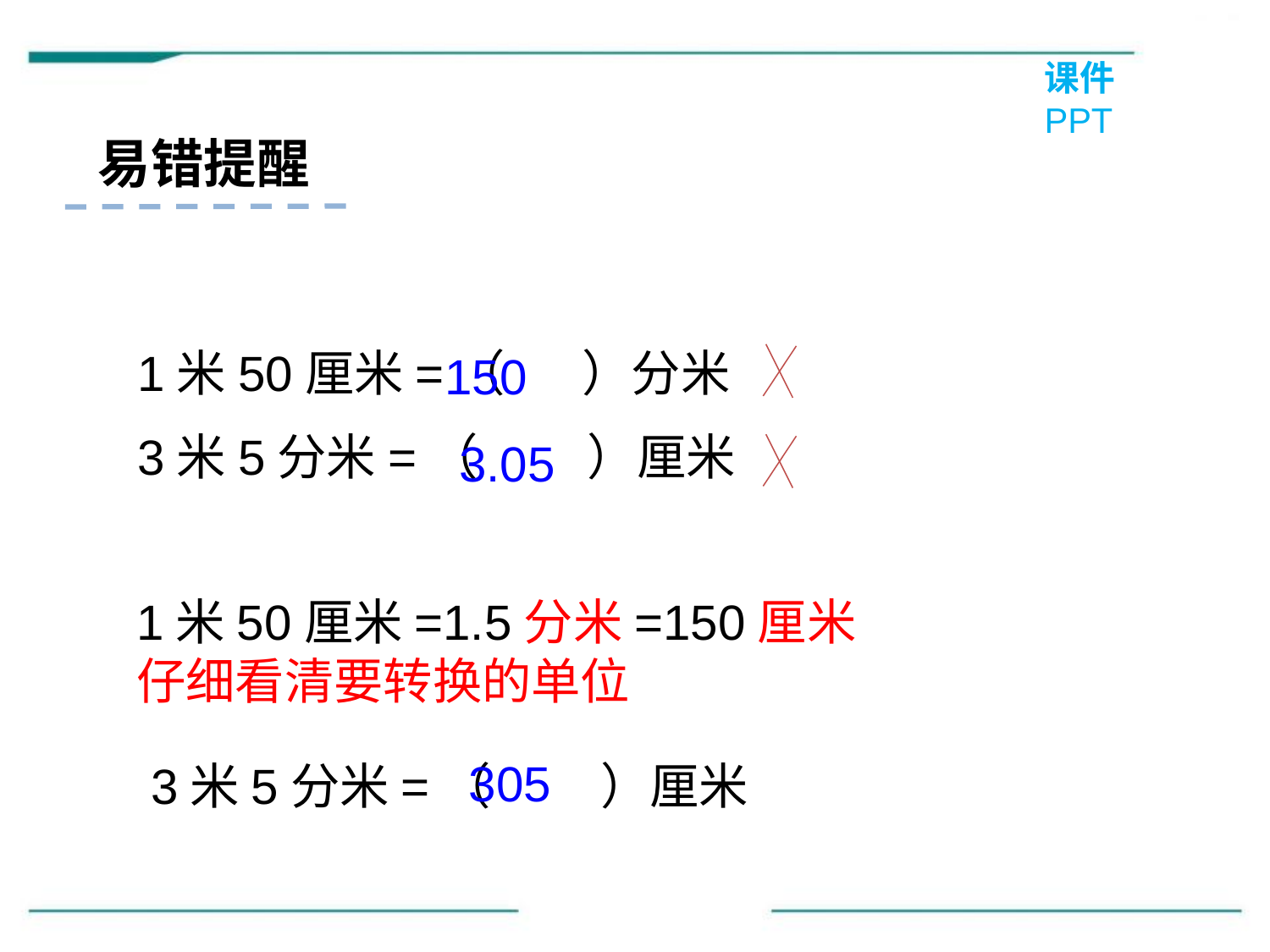

课件PPT
易错提醒

1米50厘米=（       ）分米
3米5分米=（          ）厘米
150

3.05

1米50厘米=1.5分米=150厘米
仔细看清要转换的单位
305
3米5分米=（          ）厘米